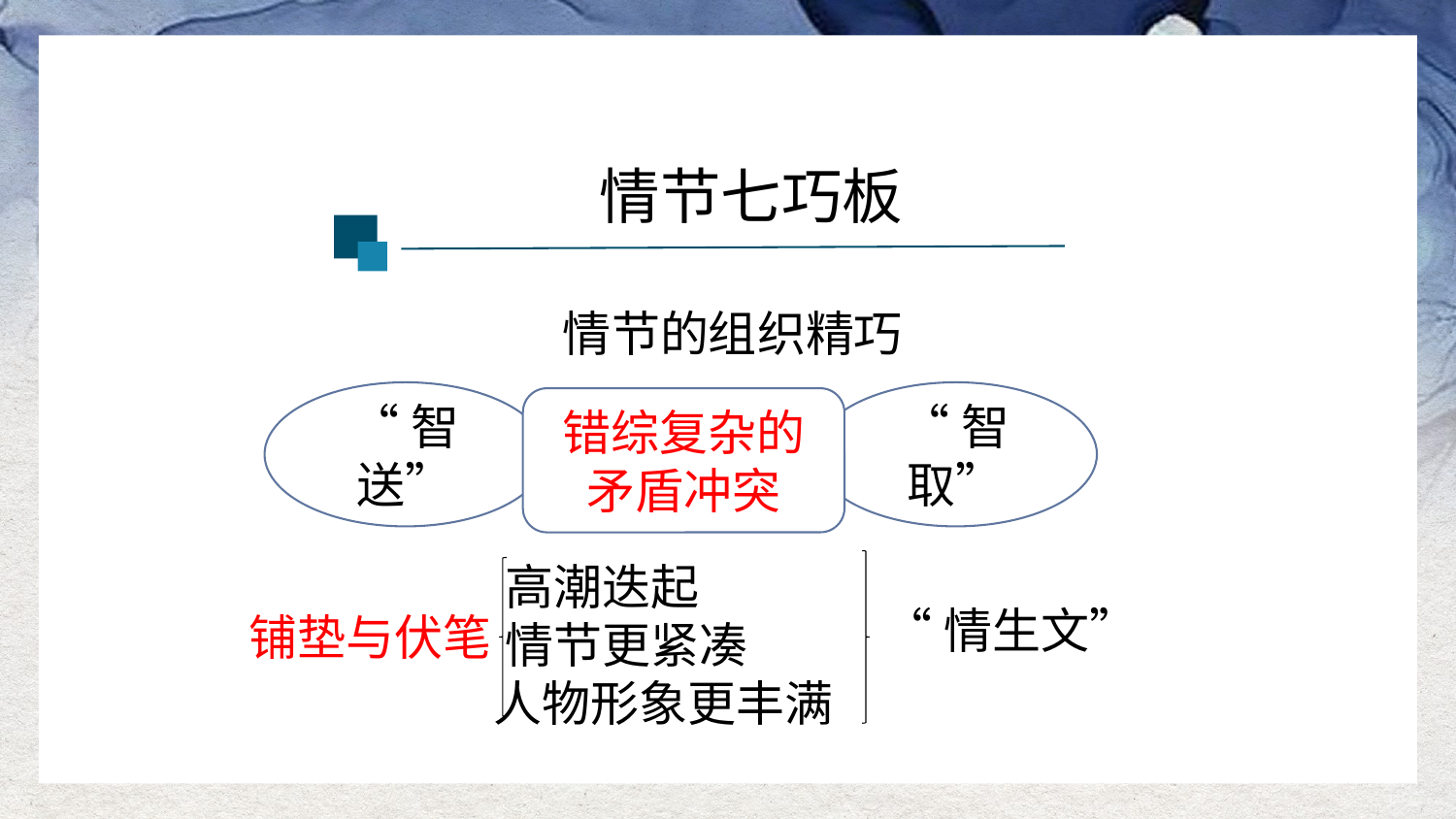

情节七巧板

情节的组织精巧
“智送”
“智取”
错综复杂的矛盾冲突
                      高潮迭起
                      情节更紧凑
                     人物形象更丰满

“情生文”
铺垫与伏笔